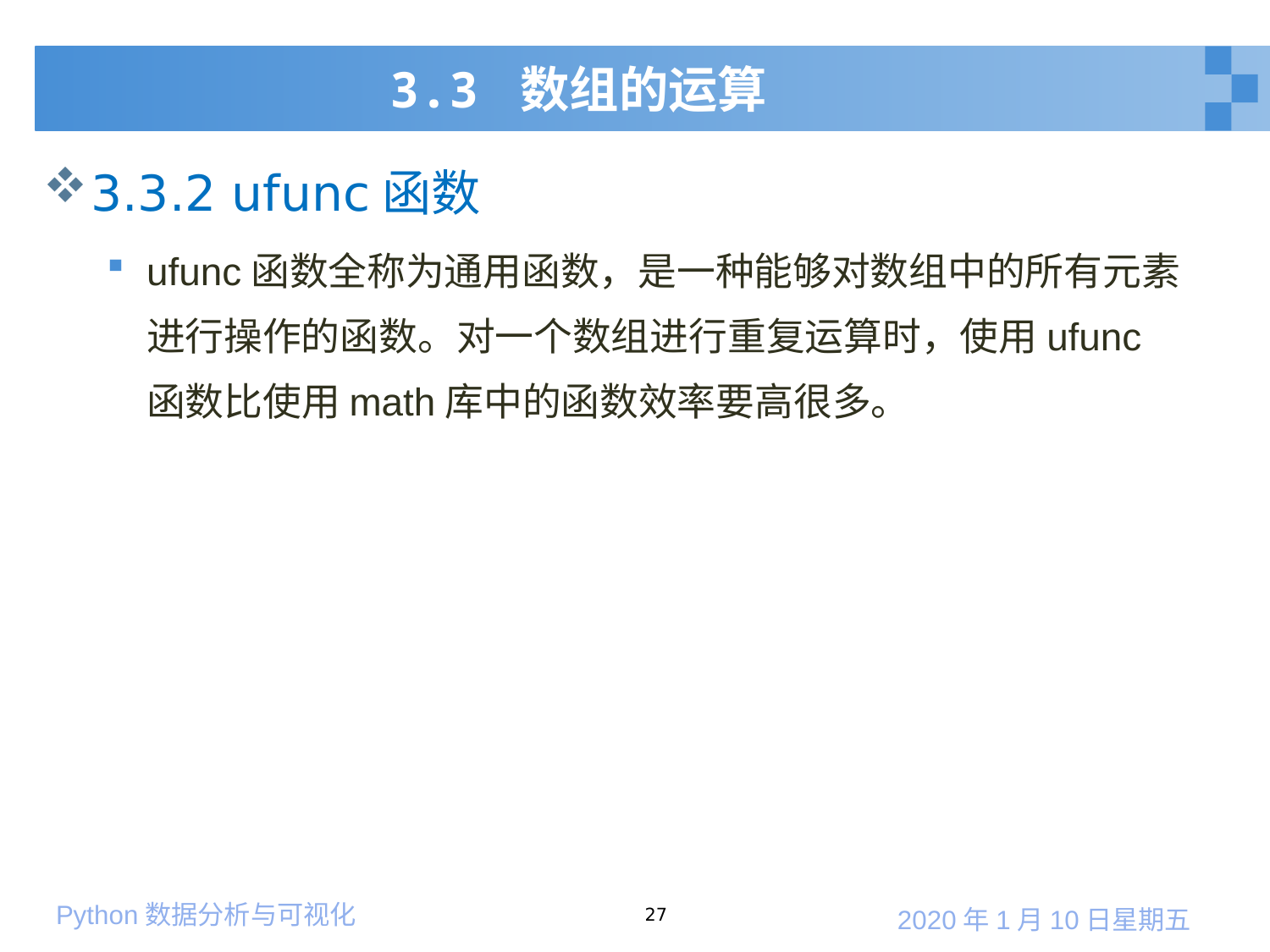

# 3.3 数组的运算
3.3.2 ufunc函数
ufunc函数全称为通用函数，是一种能够对数组中的所有元素进行操作的函数。对一个数组进行重复运算时，使用ufunc函数比使用math库中的函数效率要高很多。
27
2020年1月10日星期五